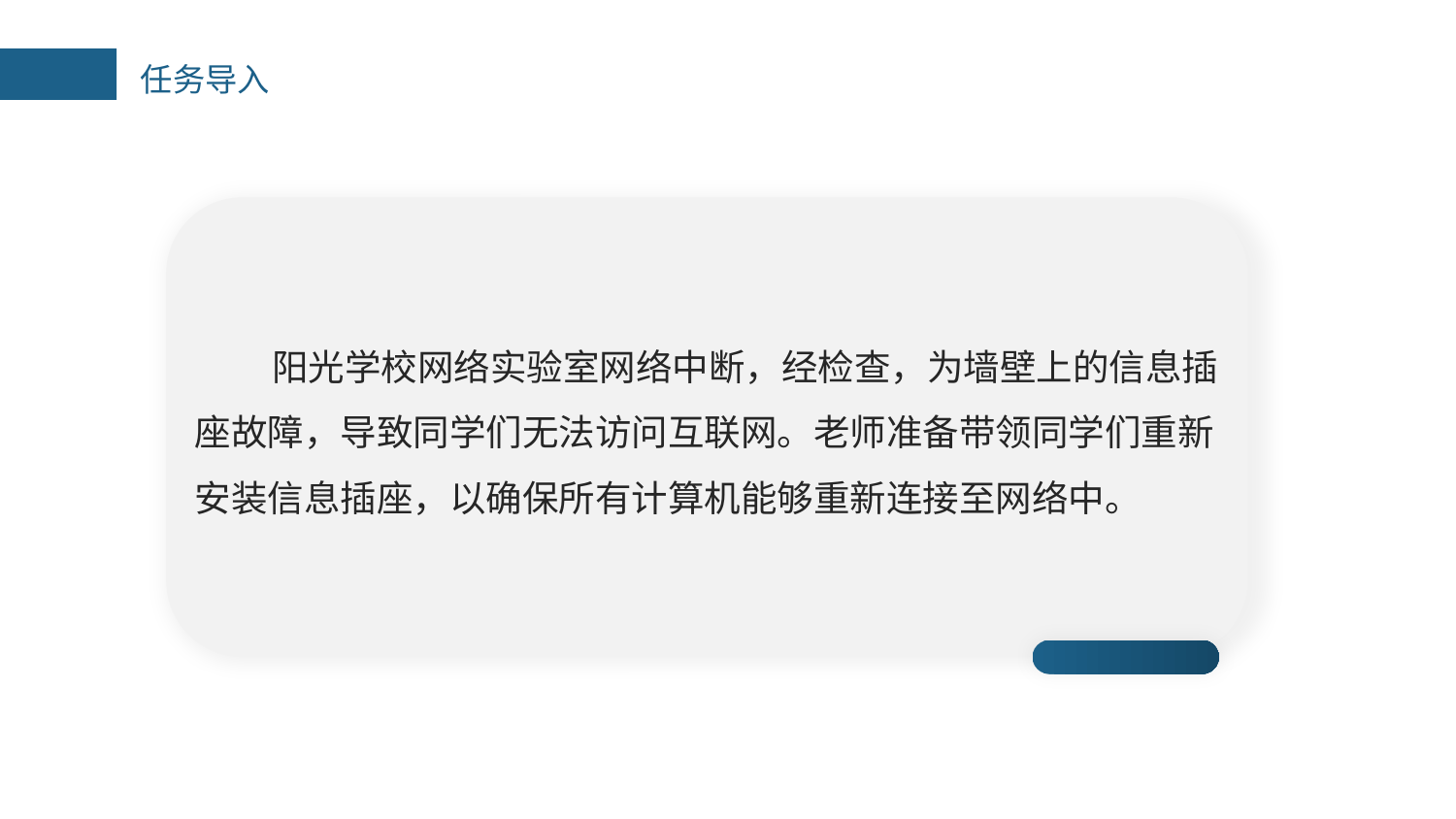

阳光学校网络实验室网络中断，经检查，为墙壁上的信息插座故障，导致同学们无法访问互联网。老师准备带领同学们重新安装信息插座，以确保所有计算机能够重新连接至网络中。